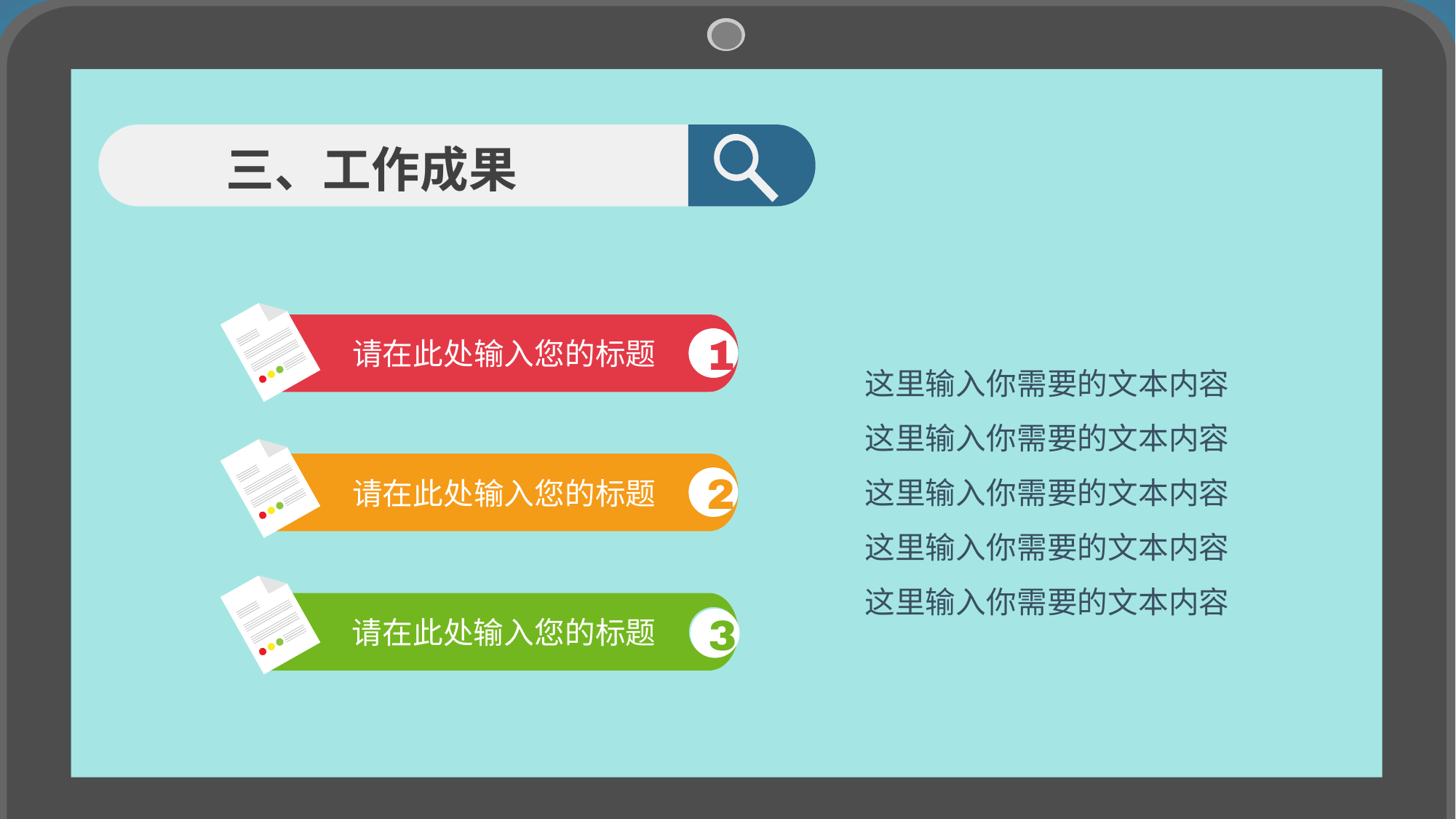

三、工作成果

请在此处输入您的标题
1
这里输入你需要的文本内容
这里输入你需要的文本内容
这里输入你需要的文本内容
这里输入你需要的文本内容
这里输入你需要的文本内容

请在此处输入您的标题
2

请在此处输入您的标题
3